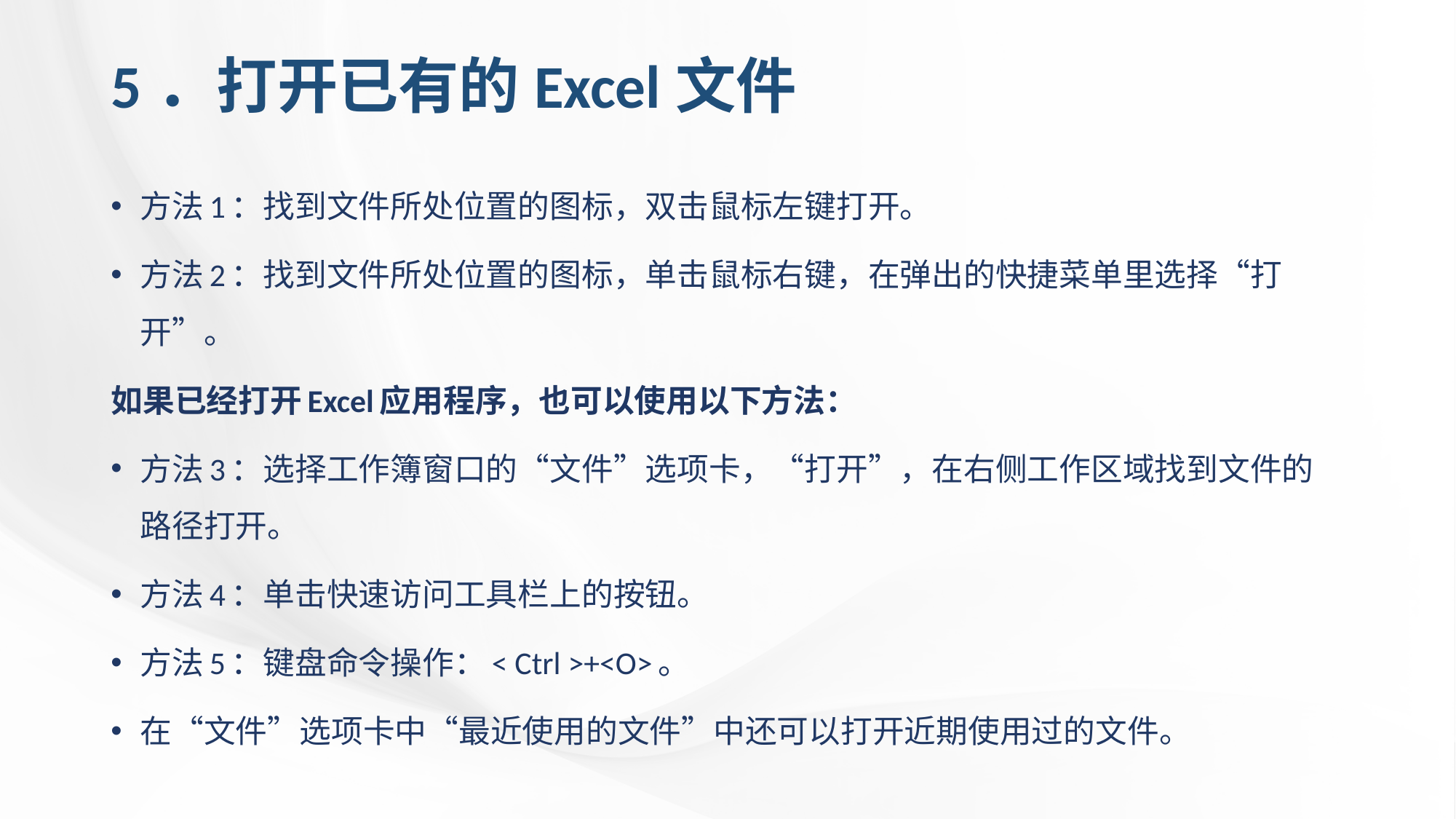

# 5．打开已有的Excel文件
方法1：找到文件所处位置的图标，双击鼠标左键打开。
方法2：找到文件所处位置的图标，单击鼠标右键，在弹出的快捷菜单里选择“打开”。
如果已经打开Excel应用程序，也可以使用以下方法：
方法3：选择工作簿窗口的“文件”选项卡，“打开”，在右侧工作区域找到文件的路径打开。
方法4：单击快速访问工具栏上的按钮。
方法5：键盘命令操作：< Ctrl >+<O>。
在“文件”选项卡中“最近使用的文件”中还可以打开近期使用过的文件。